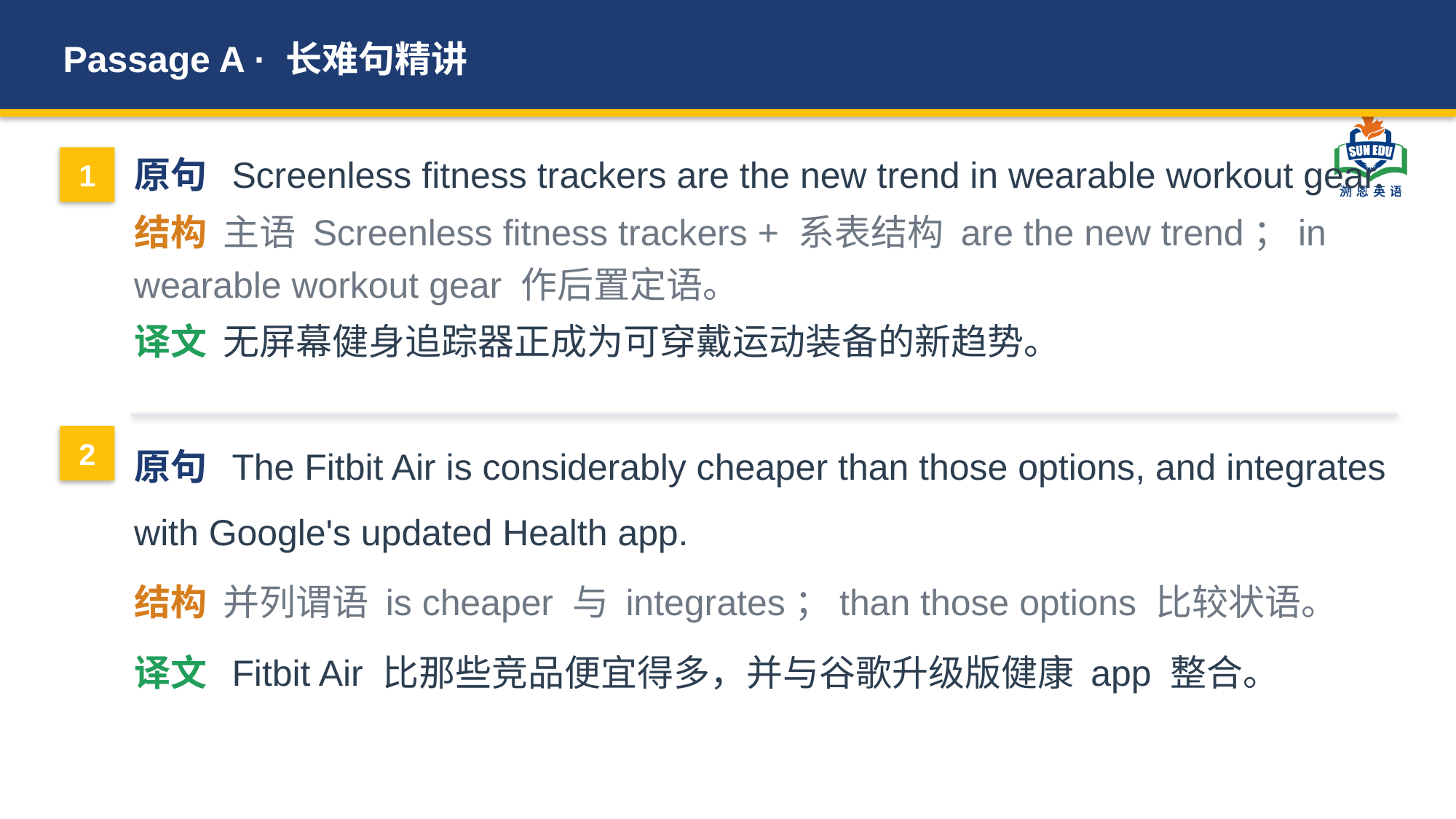

Passage A · 长难句精讲

原句  Screenless fitness trackers are the new trend in wearable workout gear.
结构  主语 Screenless fitness trackers + 系表结构 are the new trend；in wearable workout gear 作后置定语。
译文  无屏幕健身追踪器正成为可穿戴运动装备的新趋势。

1

原句  The Fitbit Air is considerably cheaper than those options, and integrates with Google's updated Health app.
结构  并列谓语 is cheaper 与 integrates；than those options 比较状语。
译文  Fitbit Air 比那些竞品便宜得多，并与谷歌升级版健康 app 整合。

2